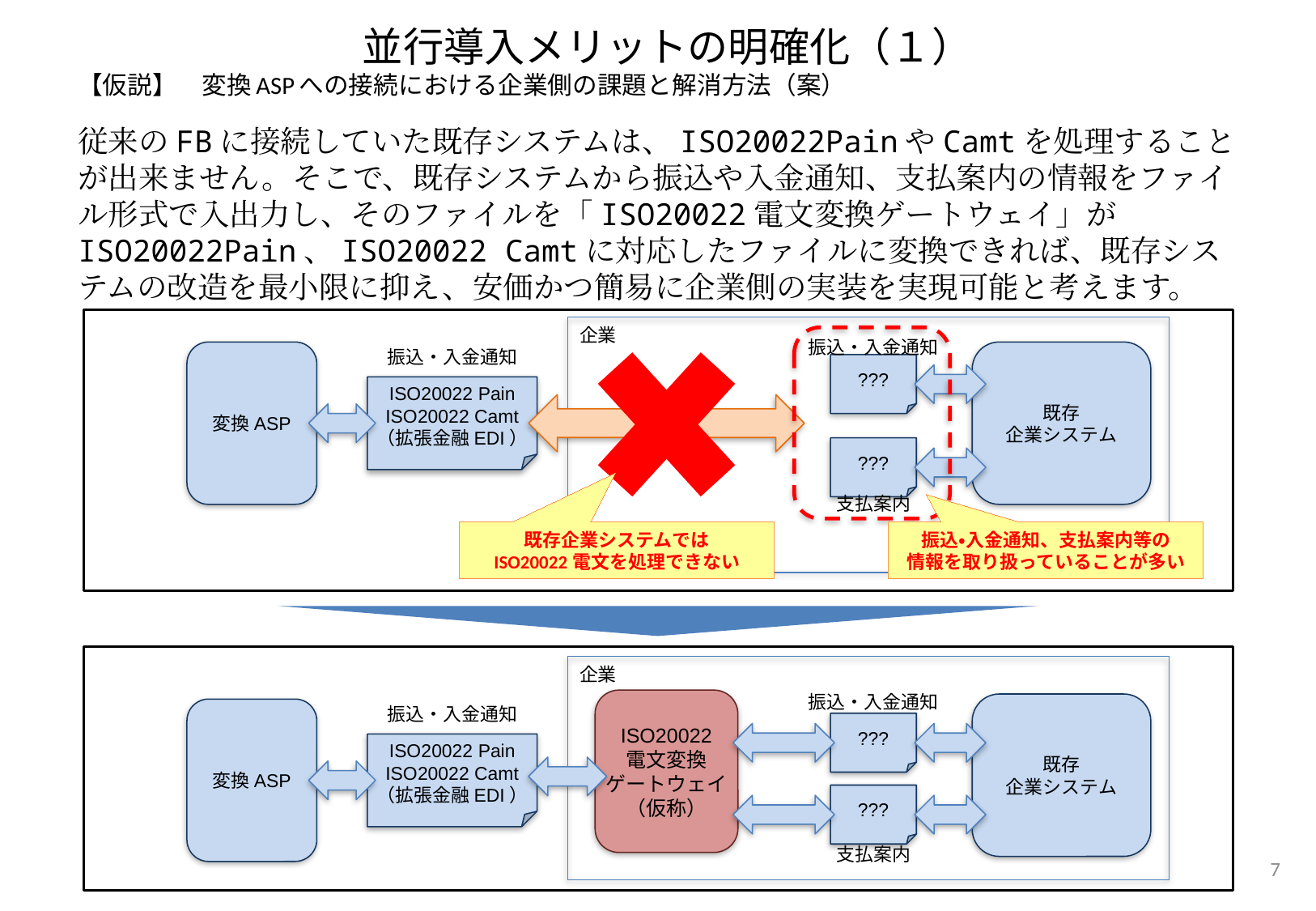

# 並行導入メリットの明確化（１） 【仮説】　変換ASPへの接続における企業側の課題と解消方法（案）
従来のFBに接続していた既存システムは、ISO20022PainやCamtを処理することが出来ません。そこで、既存システムから振込や入金通知、支払案内の情報をファイル形式で入出力し、そのファイルを「ISO20022電文変換ゲートウェイ」がISO20022Pain、ISO20022 Camtに対応したファイルに変換できれば、既存システムの改造を最小限に抑え、安価かつ簡易に企業側の実装を実現可能と考えます。

企業

振込・入金通知
振込・入金通知
変換ASP
既存
企業システム
???

ISO20022 Pain
ISO20022 Camt
（拡張金融EDI）

???

支払案内
既存企業システムでは
ISO20022電文を処理できない
振込・入金通知、支払案内等の
情報を取り扱っていることが多い

企業
振込・入金通知
ISO20022
電文変換
ゲートウェイ
（仮称）
既存
企業システム
振込・入金通知
変換ASP
???

ISO20022 Pain
ISO20022 Camt
（拡張金融EDI）

???

支払案内
7